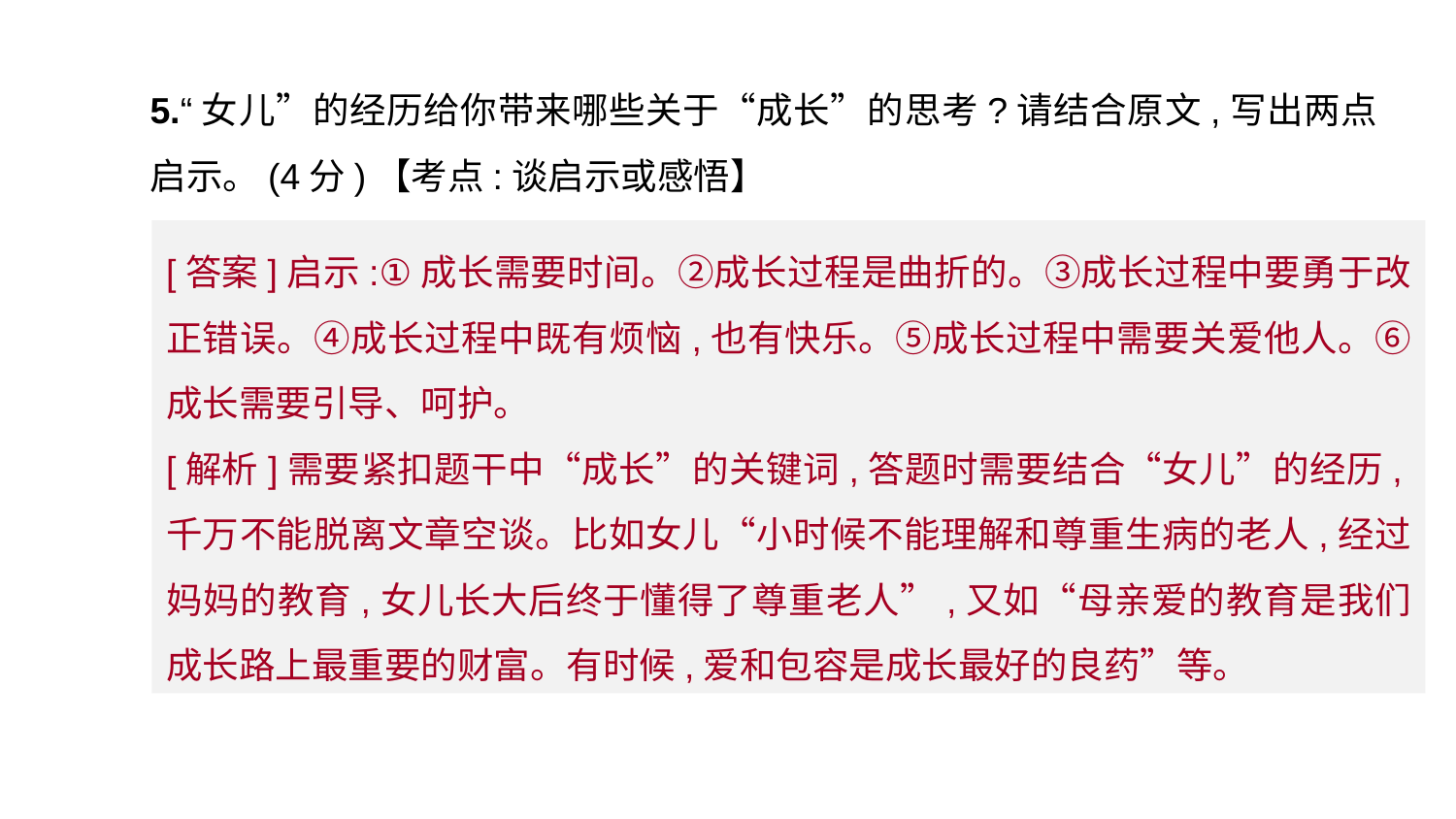

5.“女儿”的经历给你带来哪些关于“成长”的思考?请结合原文,写出两点启示。(4分)【考点:谈启示或感悟】
[答案]启示:①成长需要时间。②成长过程是曲折的。③成长过程中要勇于改正错误。④成长过程中既有烦恼,也有快乐。⑤成长过程中需要关爱他人。⑥成长需要引导、呵护。
[解析]需要紧扣题干中“成长”的关键词,答题时需要结合“女儿”的经历,千万不能脱离文章空谈。比如女儿“小时候不能理解和尊重生病的老人,经过妈妈的教育,女儿长大后终于懂得了尊重老人”,又如“母亲爱的教育是我们成长路上最重要的财富。有时候,爱和包容是成长最好的良药”等。